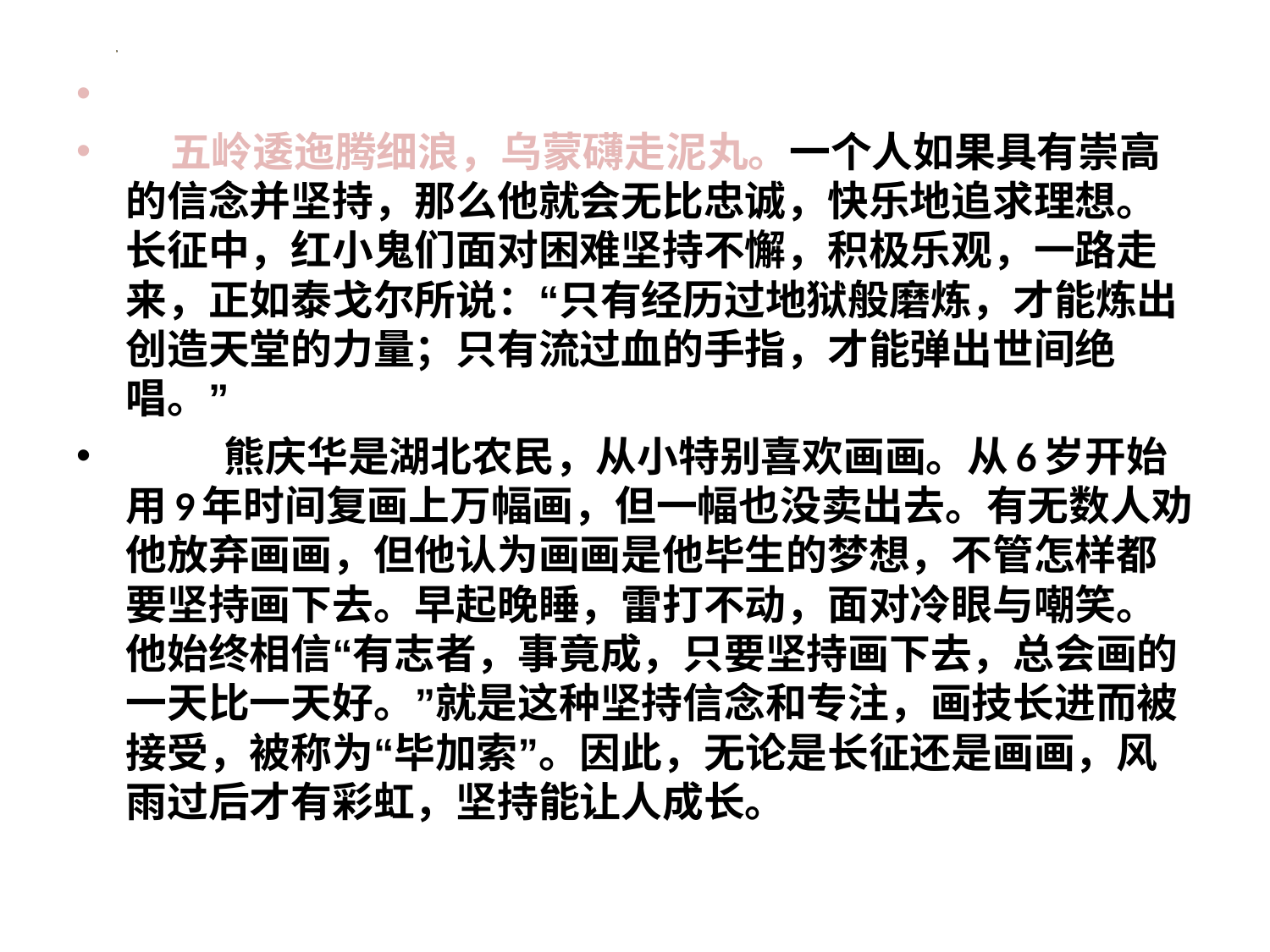

五岭逶迤腾细浪，乌蒙礴走泥丸。一个人如果具有崇高的信念并坚持，那么他就会无比忠诚，快乐地追求理想。长征中，红小鬼们面对困难坚持不懈，积极乐观，一路走来，正如泰戈尔所说：“只有经历过地狱般磨炼，才能炼出创造天堂的力量；只有流过血的手指，才能弹出世间绝唱。”
        熊庆华是湖北农民，从小特别喜欢画画。从6岁开始用9年时间复画上万幅画，但一幅也没卖出去。有无数人劝他放弃画画，但他认为画画是他毕生的梦想，不管怎样都要坚持画下去。早起晚睡，雷打不动，面对冷眼与嘲笑。他始终相信“有志者，事竟成，只要坚持画下去，总会画的一天比一天好。”就是这种坚持信念和专注，画技长进而被接受，被称为“毕加索”。因此，无论是长征还是画画，风雨过后才有彩虹，坚持能让人成长。